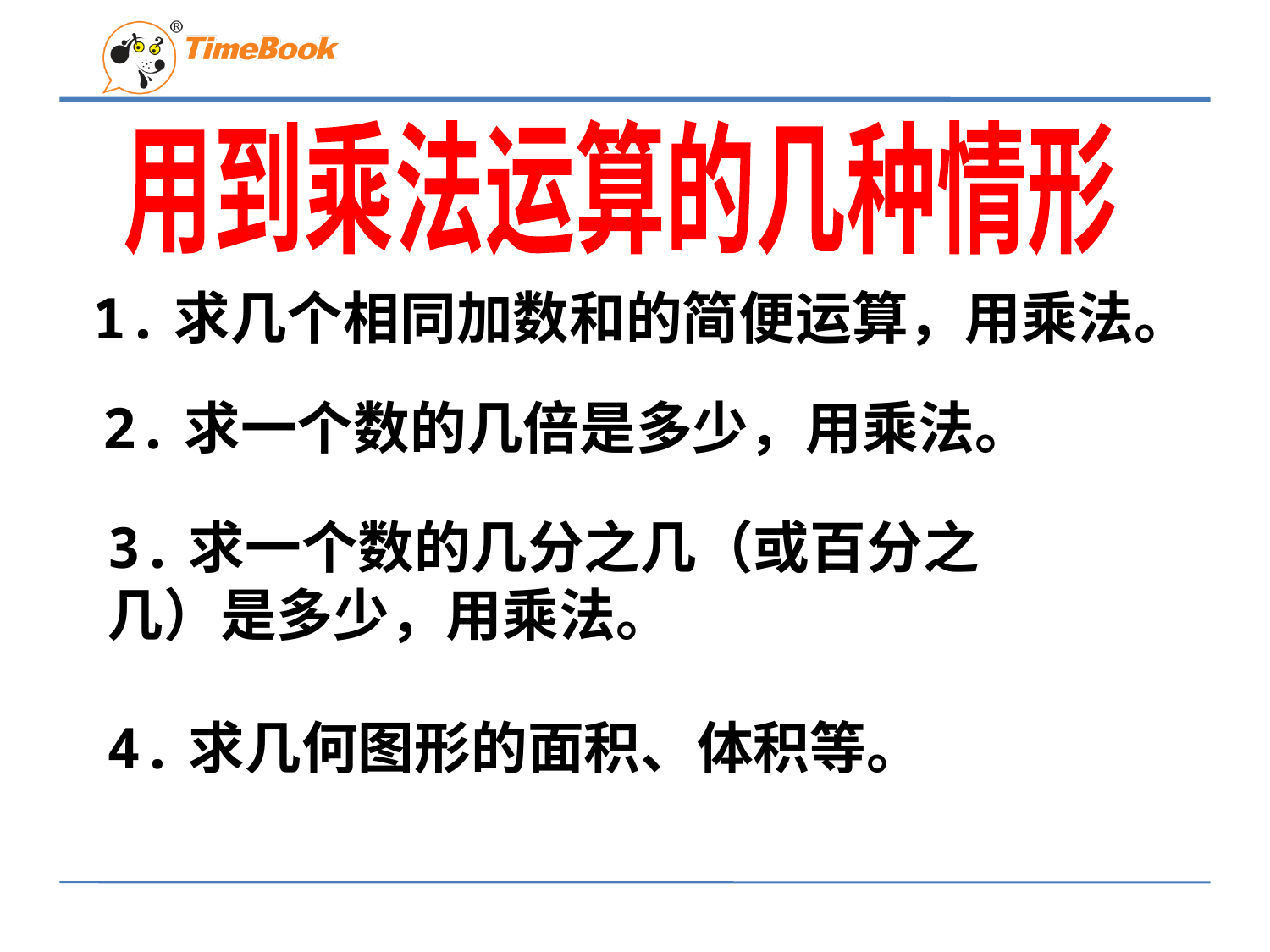

用到乘法运算的几种情形
1.求几个相同加数和的简便运算，用乘法。
2.求一个数的几倍是多少，用乘法。
3.求一个数的几分之几（或百分之几）是多少，用乘法。
4.求几何图形的面积、体积等。